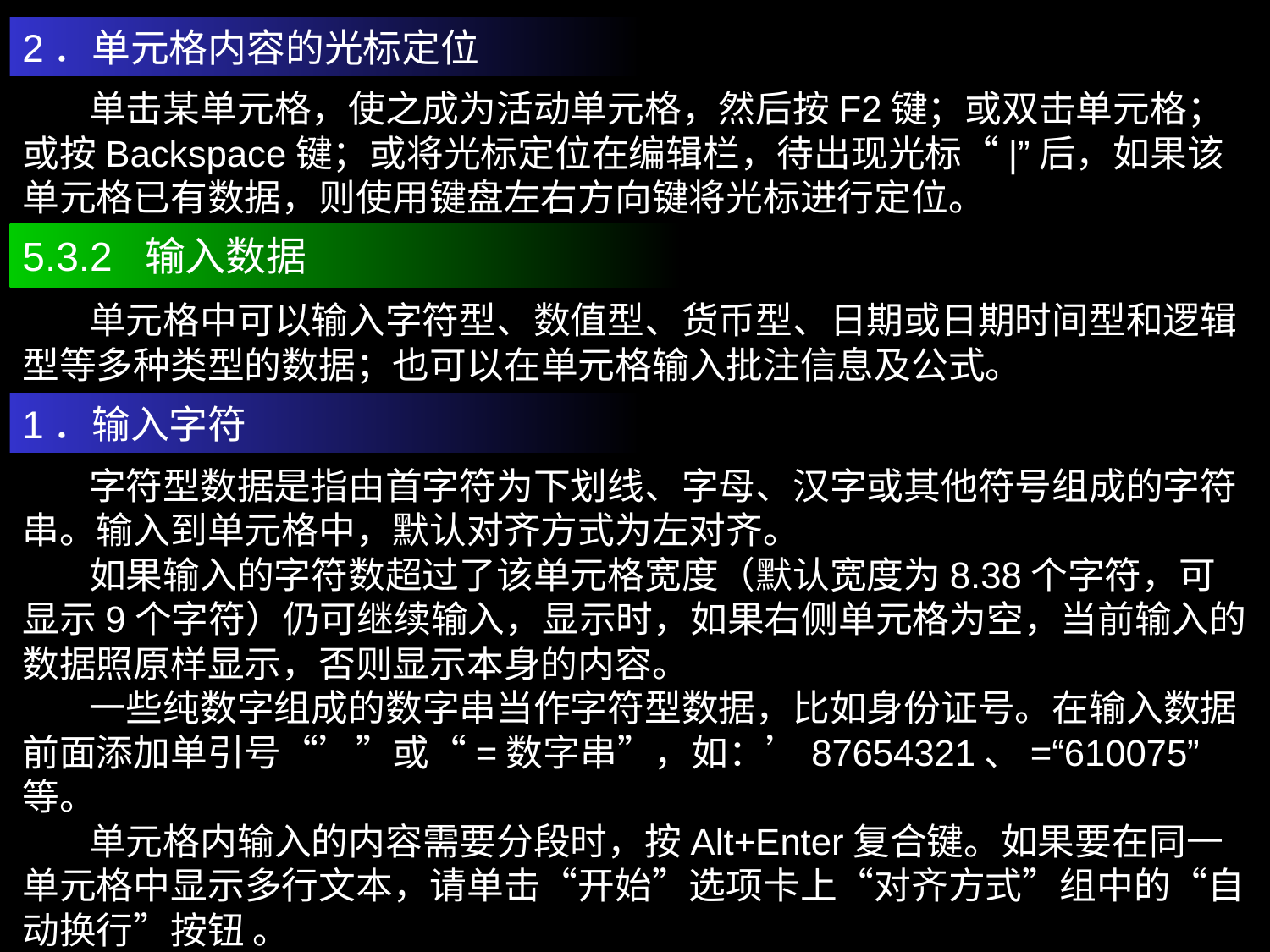

2．单元格内容的光标定位
       单击某单元格，使之成为活动单元格，然后按F2键；或双击单元格；或按Backspace键；或将光标定位在编辑栏，待出现光标“|”后，如果该单元格已有数据，则使用键盘左右方向键将光标进行定位。
5.3.2  输入数据
       单元格中可以输入字符型、数值型、货币型、日期或日期时间型和逻辑型等多种类型的数据；也可以在单元格输入批注信息及公式。
1．输入字符
       字符型数据是指由首字符为下划线、字母、汉字或其他符号组成的字符串。输入到单元格中，默认对齐方式为左对齐。
       如果输入的字符数超过了该单元格宽度（默认宽度为8.38个字符，可显示9个字符）仍可继续输入，显示时，如果右侧单元格为空，当前输入的数据照原样显示，否则显示本身的内容。
       一些纯数字组成的数字串当作字符型数据，比如身份证号。在输入数据前面添加单引号“’”或“=数字串”，如：’87654321、=“610075”等。
       单元格内输入的内容需要分段时，按Alt+Enter复合键。如果要在同一单元格中显示多行文本，请单击“开始”选项卡上“对齐方式”组中的“自动换行”按钮 。